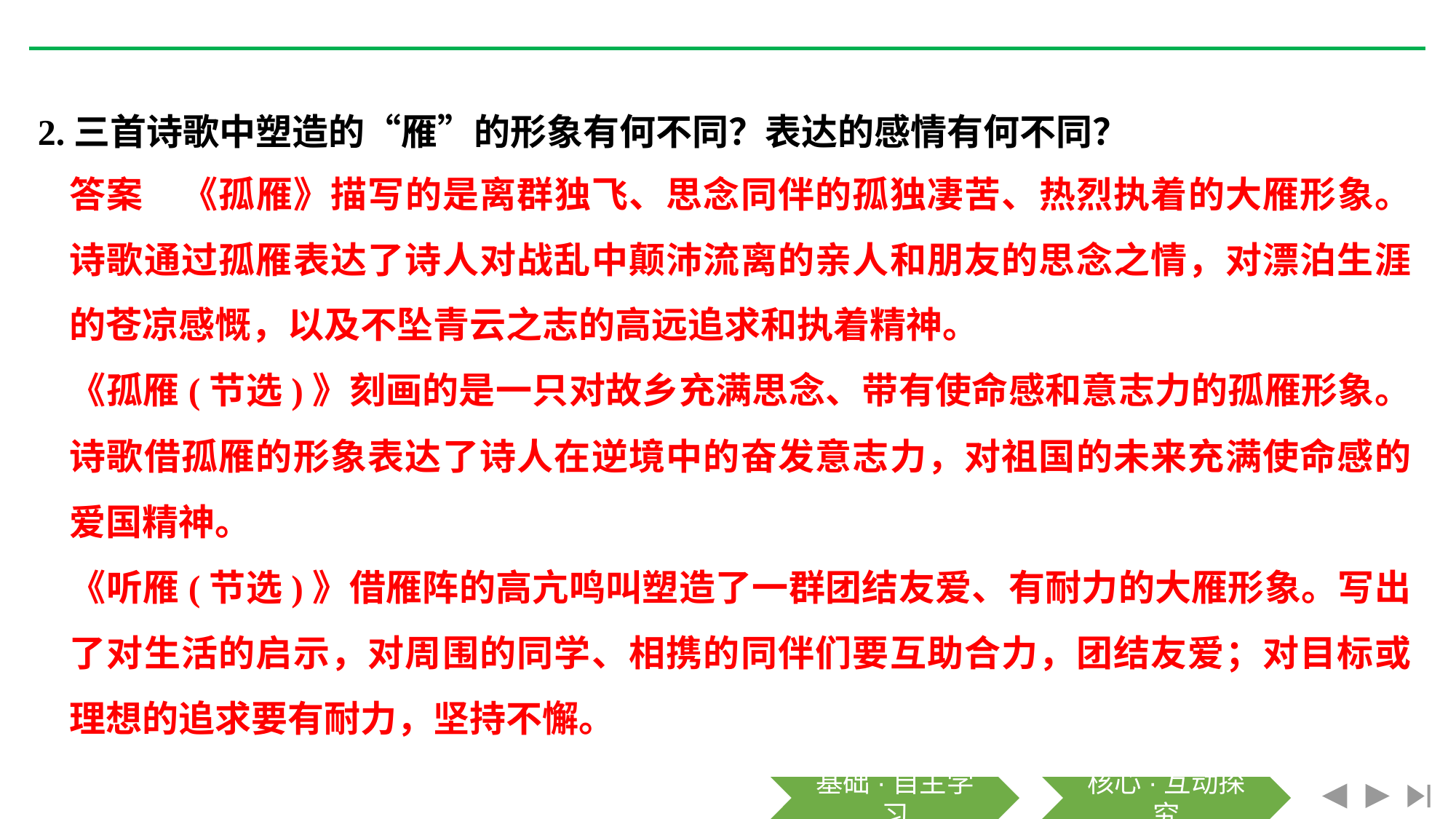

2.三首诗歌中塑造的“雁”的形象有何不同？表达的感情有何不同？
答案　《孤雁》描写的是离群独飞、思念同伴的孤独凄苦、热烈执着的大雁形象。诗歌通过孤雁表达了诗人对战乱中颠沛流离的亲人和朋友的思念之情，对漂泊生涯的苍凉感慨，以及不坠青云之志的高远追求和执着精神。
《孤雁(节选)》刻画的是一只对故乡充满思念、带有使命感和意志力的孤雁形象。诗歌借孤雁的形象表达了诗人在逆境中的奋发意志力，对祖国的未来充满使命感的爱国精神。
《听雁(节选)》借雁阵的高亢鸣叫塑造了一群团结友爱、有耐力的大雁形象。写出了对生活的启示，对周围的同学、相携的同伴们要互助合力，团结友爱；对目标或理想的追求要有耐力，坚持不懈。